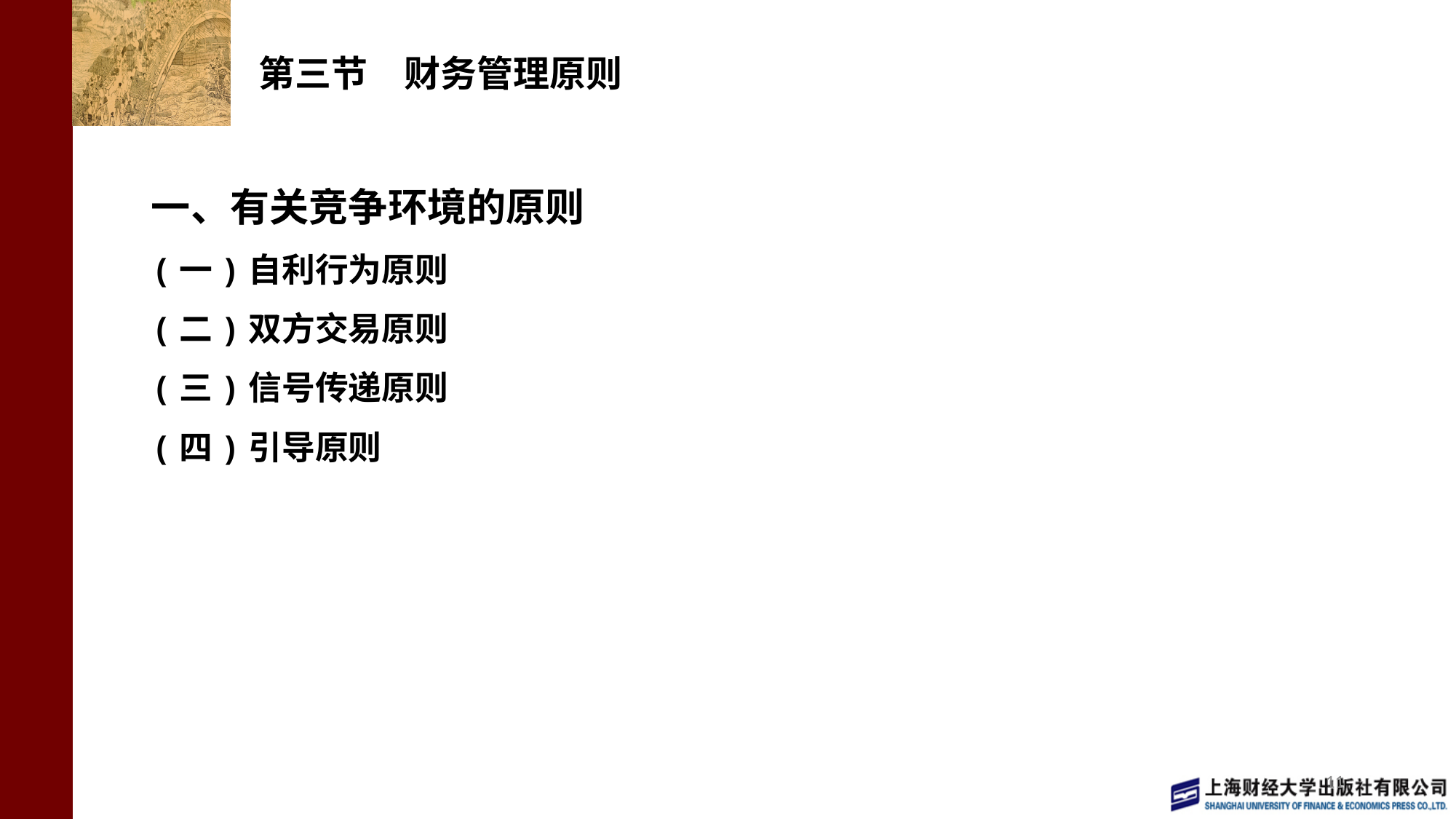

# 第三节　财务管理原则
一、有关竞争环境的原则
(一)自利行为原则
(二)双方交易原则
(三)信号传递原则
(四)引导原则

11